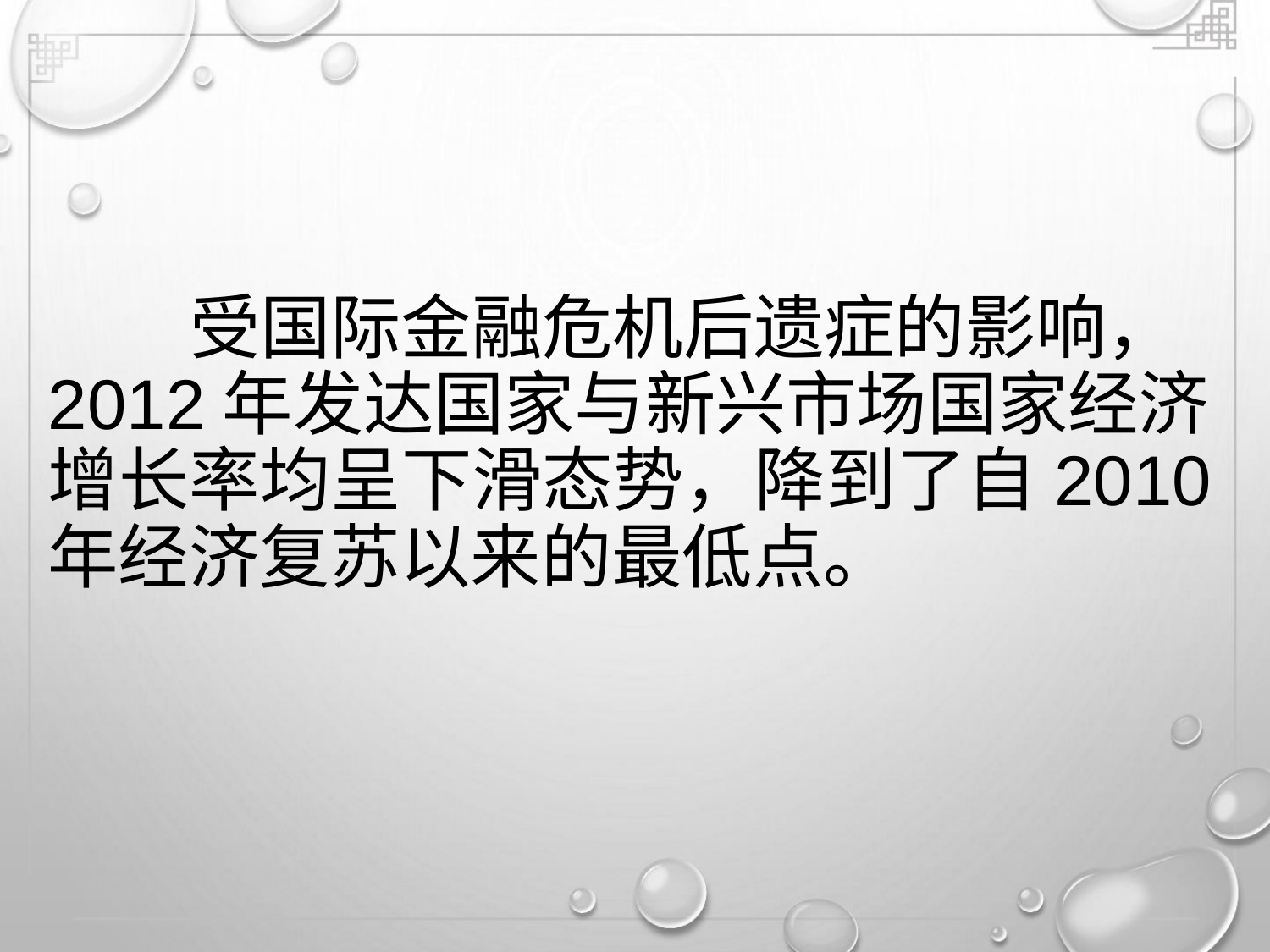

受国际金融危机后遗症的影响，
2012年发达国家与新兴市场国家经济
增长率均呈下滑态势，降到了自2010
年经济复苏以来的最低点。